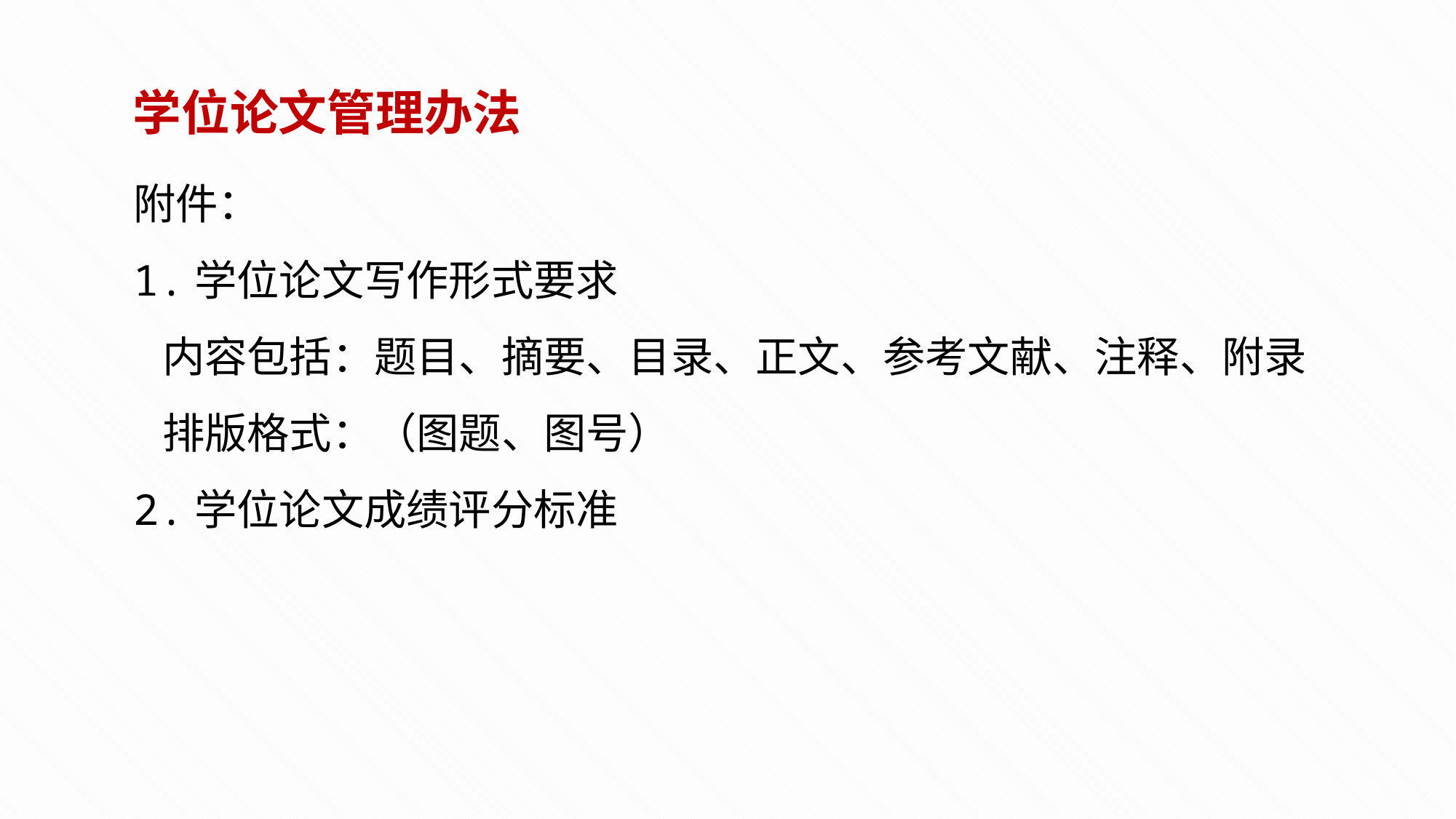

学位论文管理办法
附件：
1.学位论文写作形式要求
  内容包括：题目、摘要、目录、正文、参考文献、注释、附录
  排版格式：（图题、图号）
2.学位论文成绩评分标准